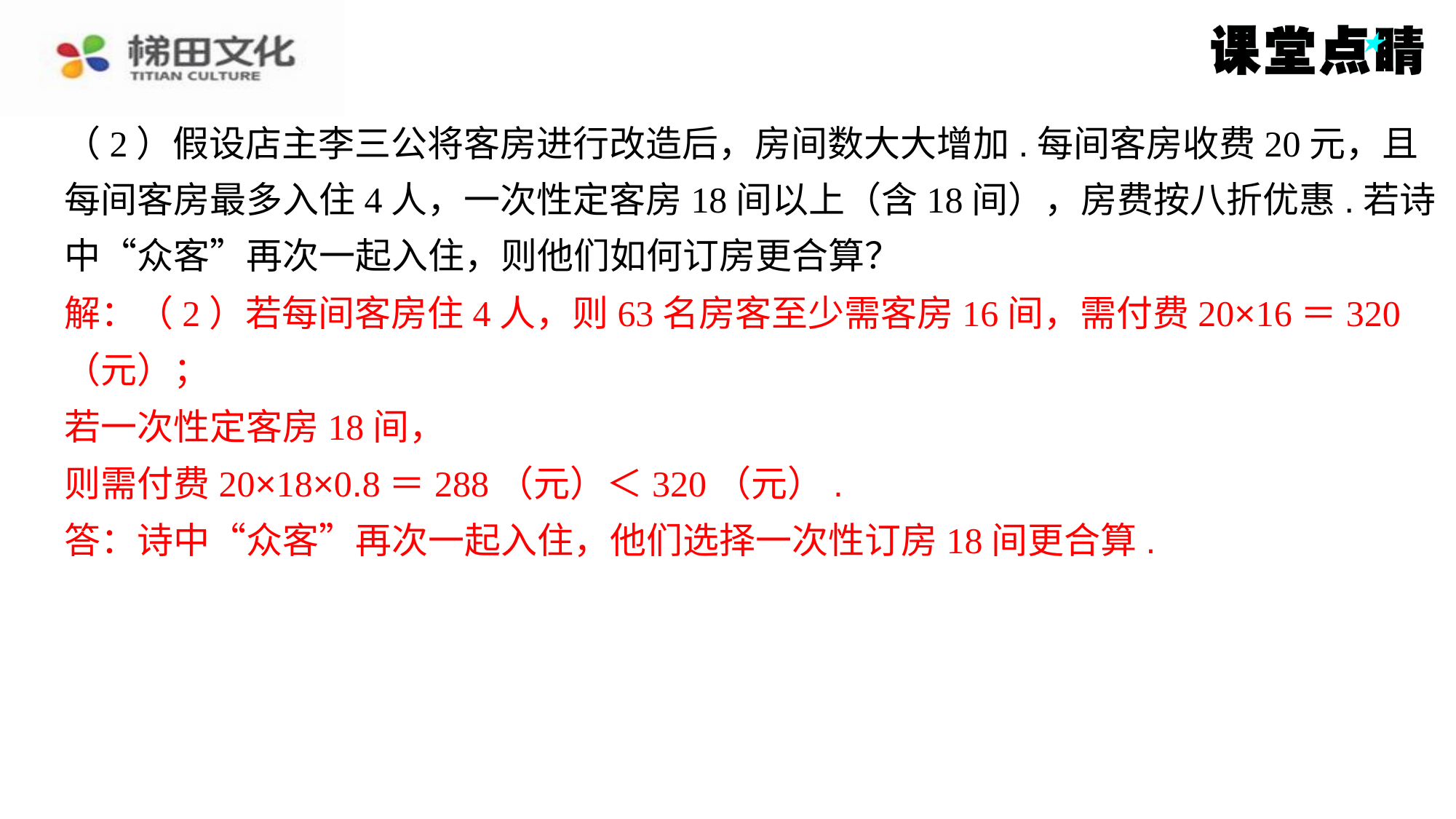

（2）假设店主李三公将客房进行改造后，房间数大大增加.每间客房收费20元，且
每间客房最多入住4人，一次性定客房18间以上（含18间），房费按八折优惠.若诗
中“众客”再次一起入住，则他们如何订房更合算？
解：（2）若每间客房住4人，则63名房客至少需客房16间，需付费20×16＝320
（元）；
若一次性定客房18间，
则需付费20×18×0.8＝288（元）＜320（元）.
答：诗中“众客”再次一起入住，他们选择一次性订房18间更合算.
解：（2）若每间客房住4人，则63名房客至少需客房16间，需付费20×16＝320
（元）；
若一次性定客房18间，
则需付费20×18×0.8＝288（元）＜320（元）.
答：诗中“众客”再次一起入住，他们选择一次性订房18间更合算.